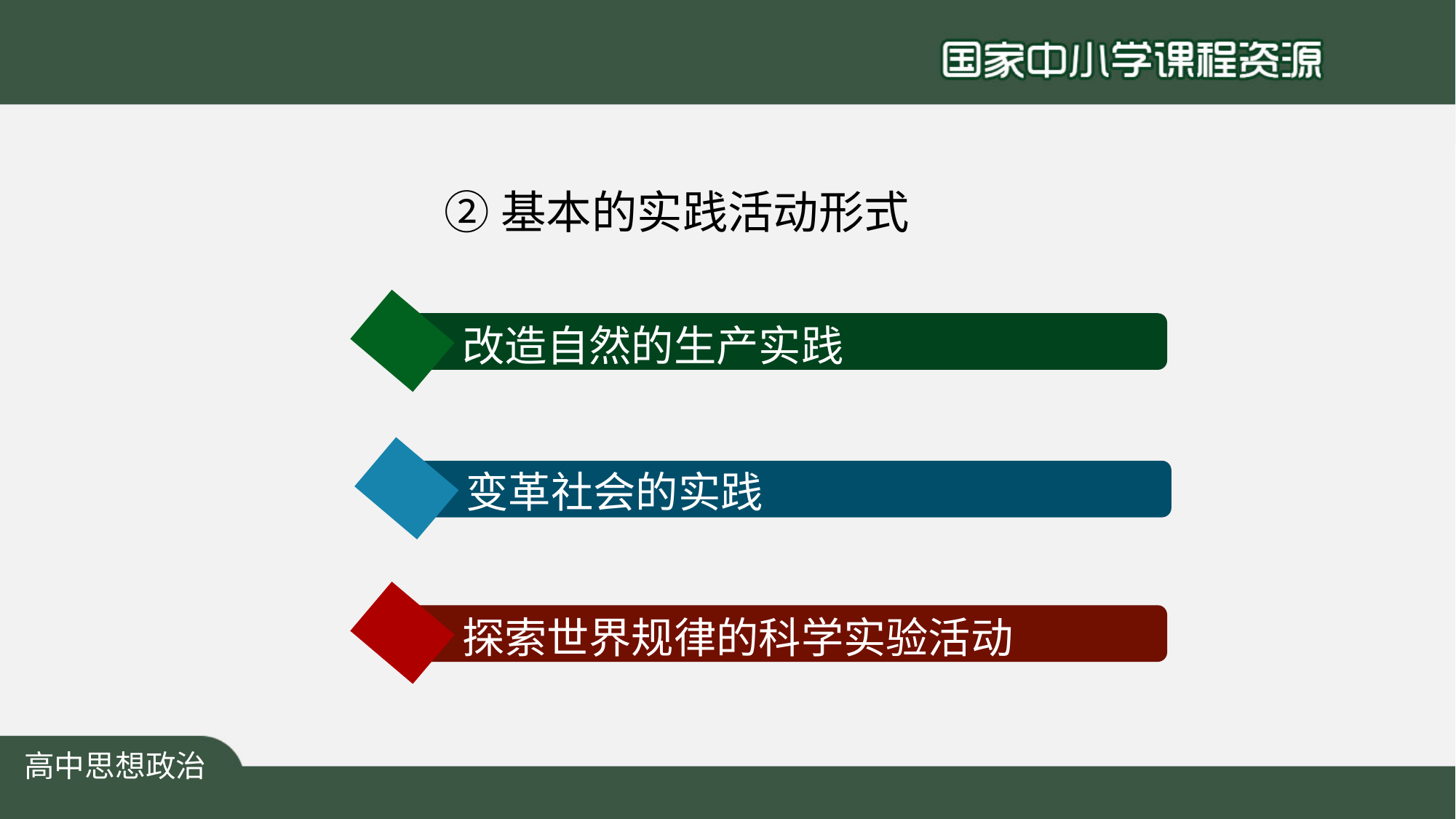

# ②基本的实践活动形式

       改造自然的生产实践

       变革社会的实践

       探索世界规律的科学实验活动